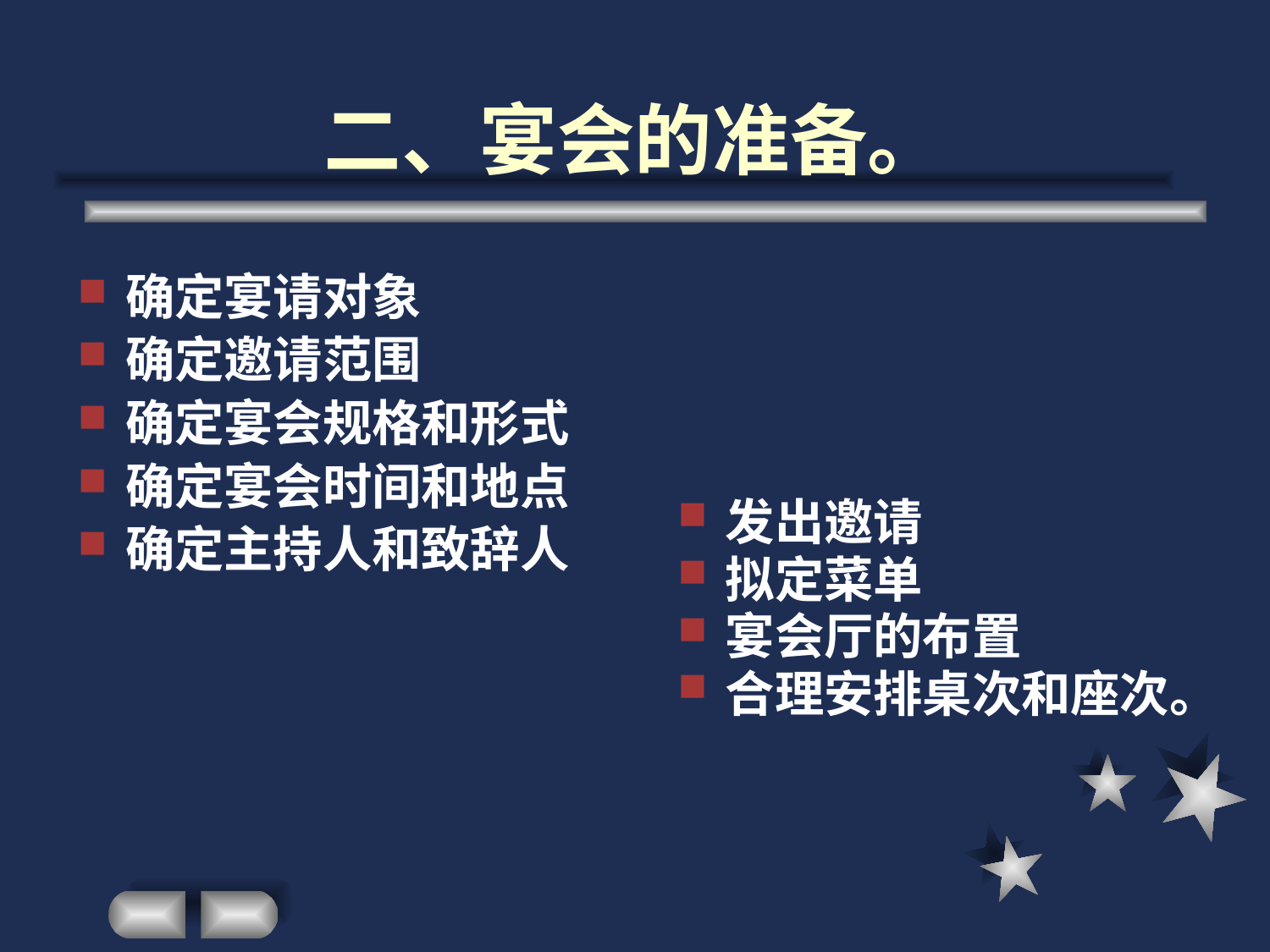

# 二、宴会的准备。
确定宴请对象
确定邀请范围
确定宴会规格和形式
确定宴会时间和地点
确定主持人和致辞人

发出邀请
拟定菜单
宴会厅的布置
合理安排桌次和座次。